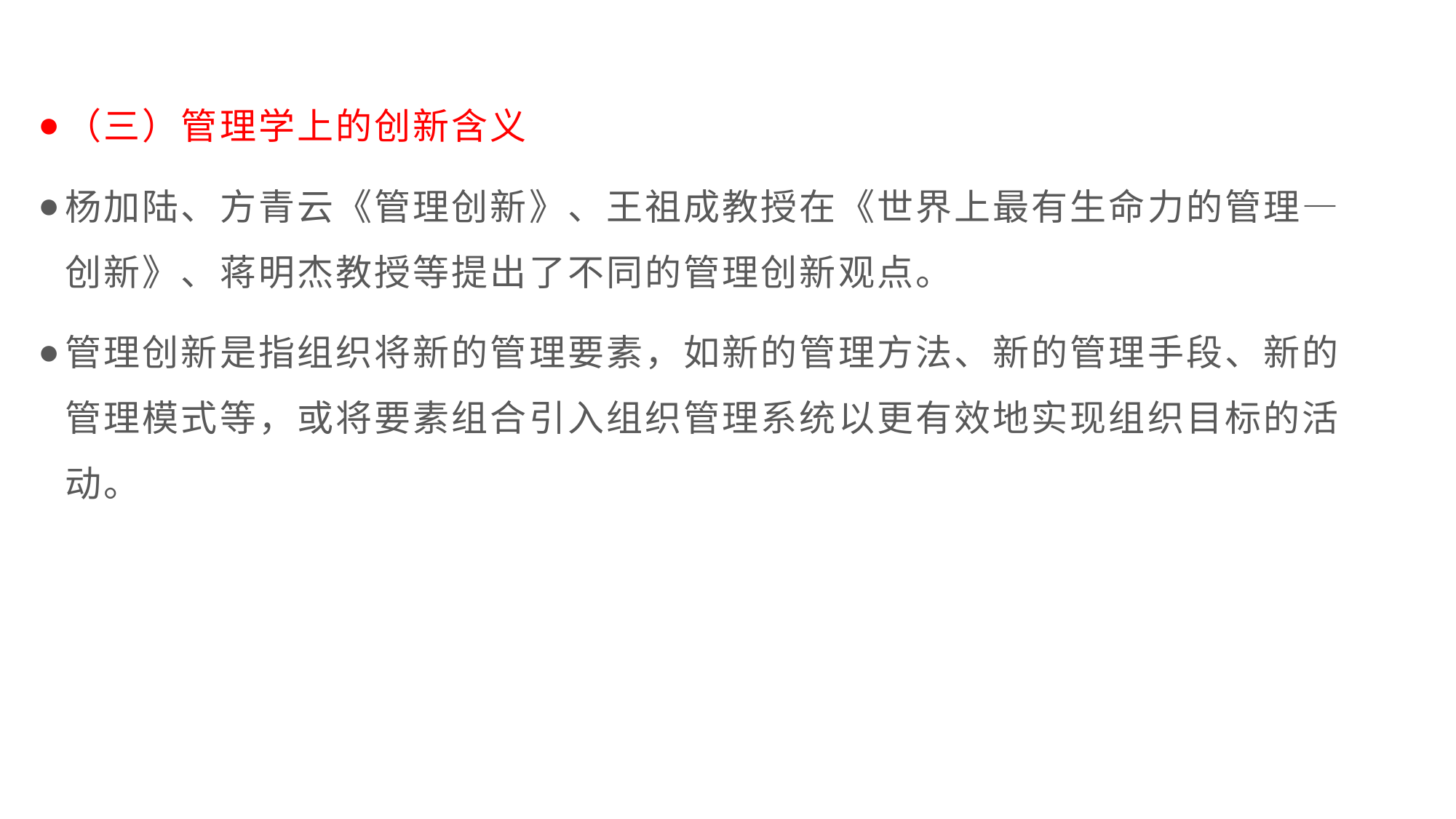

（三）管理学上的创新含义
杨加陆、方青云《管理创新》、王祖成教授在《世界上最有生命力的管理—创新》、蒋明杰教授等提出了不同的管理创新观点。
管理创新是指组织将新的管理要素，如新的管理方法、新的管理手段、新的管理模式等，或将要素组合引入组织管理系统以更有效地实现组织目标的活动。